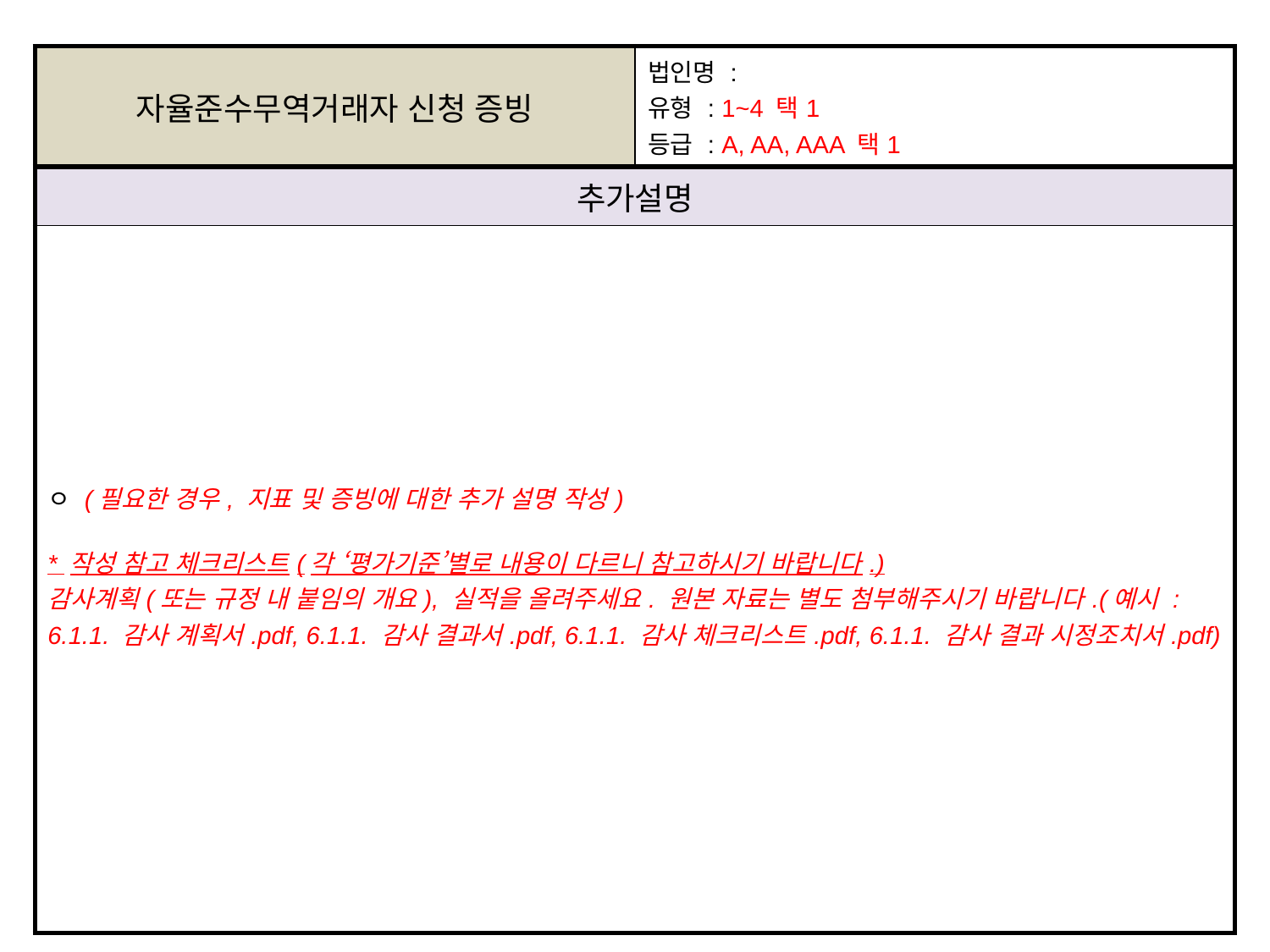

| 자율준수무역거래자 신청 증빙 | 법인명 : 유형 : 1~4 택1 등급 : A, AA, AAA 택1 |
| --- | --- |
| 추가설명 |  |
| ㅇ (필요한 경우, 지표 및 증빙에 대한 추가 설명 작성) \* 작성 참고 체크리스트(각 ‘평가기준’별로 내용이 다르니 참고하시기 바랍니다.) 감사계획(또는 규정 내 붙임의 개요), 실적을 올려주세요. 원본 자료는 별도 첨부해주시기 바랍니다.(예시 : 6.1.1. 감사 계획서.pdf, 6.1.1. 감사 결과서.pdf, 6.1.1. 감사 체크리스트.pdf, 6.1.1. 감사 결과 시정조치서.pdf) |  |